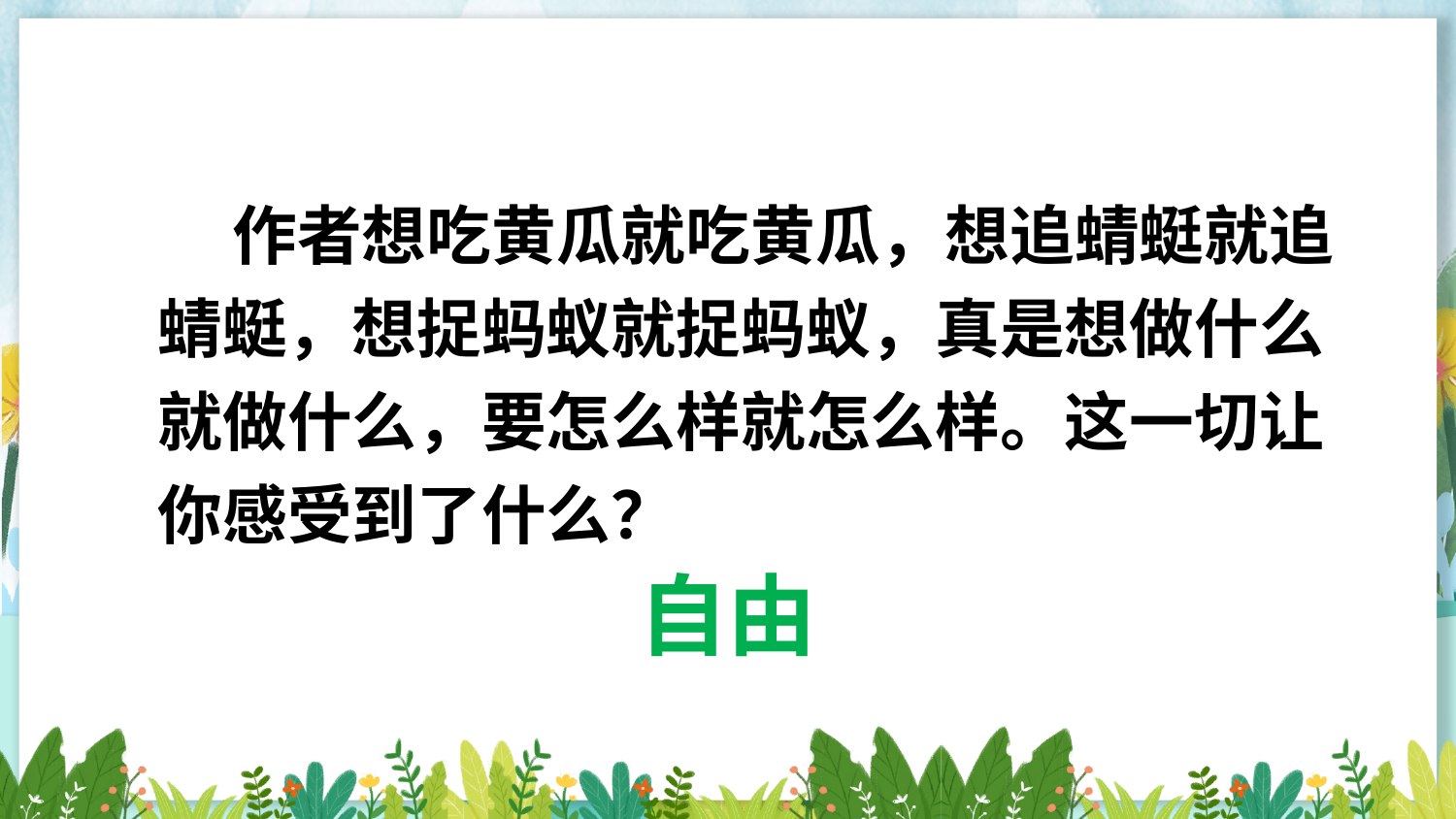

作者想吃黄瓜就吃黄瓜，想追蜻蜓就追蜻蜓，想捉蚂蚁就捉蚂蚁，真是想做什么就做什么，要怎么样就怎么样。这一切让你感受到了什么？
自由